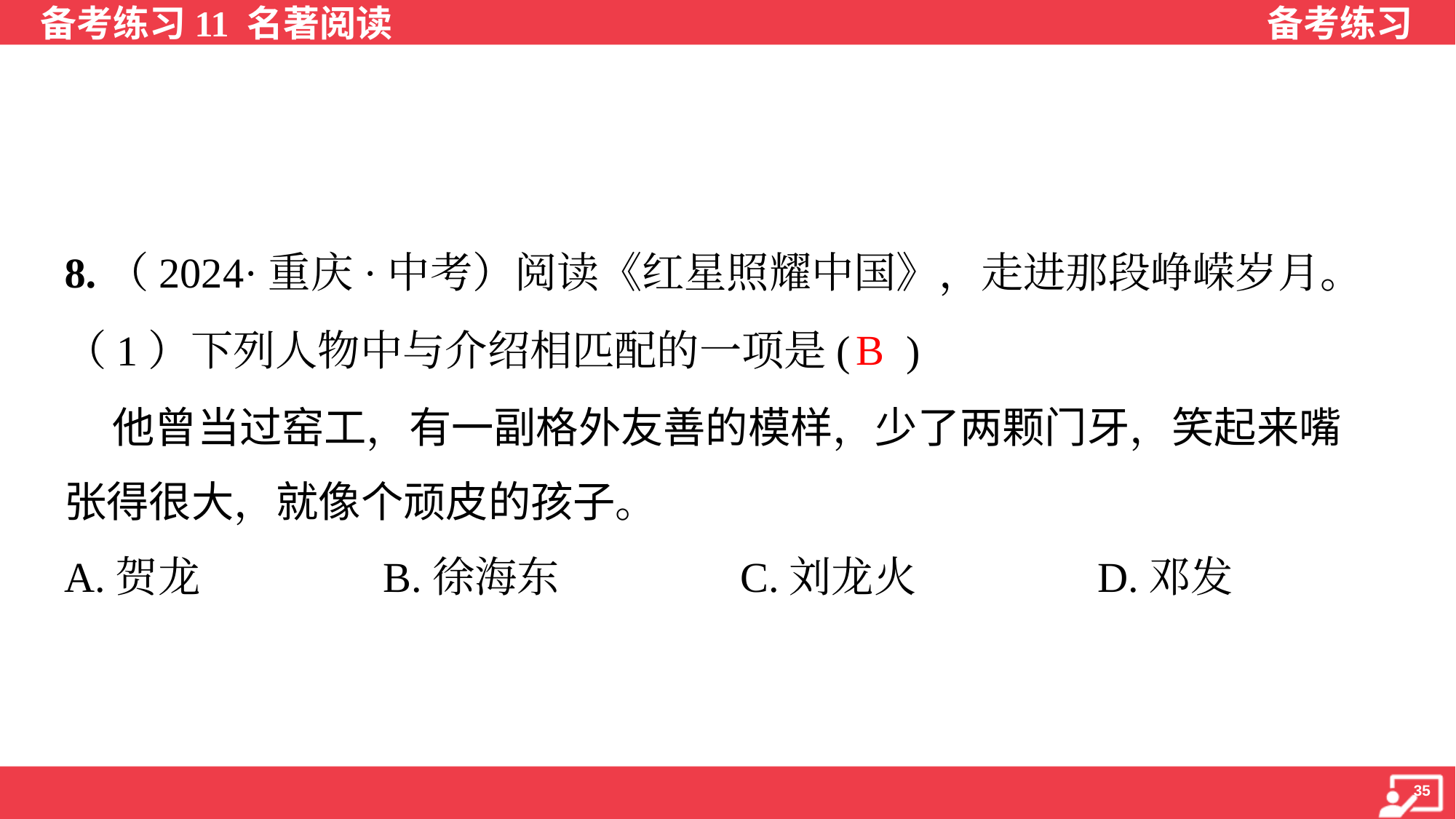

8.（2024·重庆·中考）阅读《红星照耀中国》，走进那段峥嵘岁月。
（1）下列人物中与介绍相匹配的一项是(     )
    他曾当过窑工，有一副格外友善的模样，少了两颗门牙，笑起来嘴
张得很大，就像个顽皮的孩子。
B
A.贺龙	B.徐海东	C.刘龙火	D.邓发